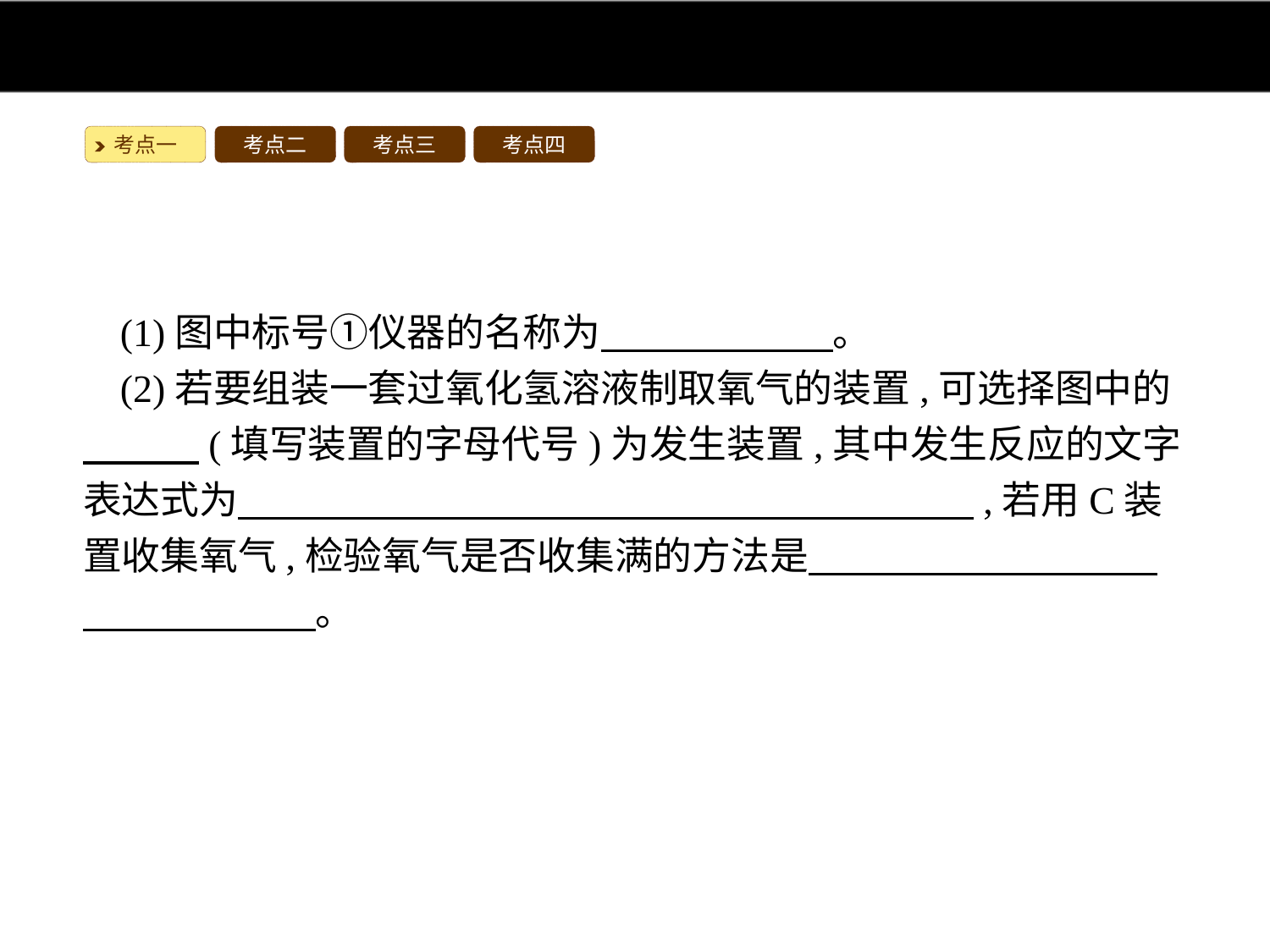

考点一
考点二
考点三
考点四

(1)图中标号①仪器的名称为　　　　　　。
(2)若要组装一套过氧化氢溶液制取氧气的装置,可选择图中的　　　(填写装置的字母代号)为发生装置,其中发生反应的文字表达式为　　　　　　　　　　　　　　　　　　　,若用C装置收集氧气,检验氧气是否收集满的方法是　　　　　　　　　　　　　　　。